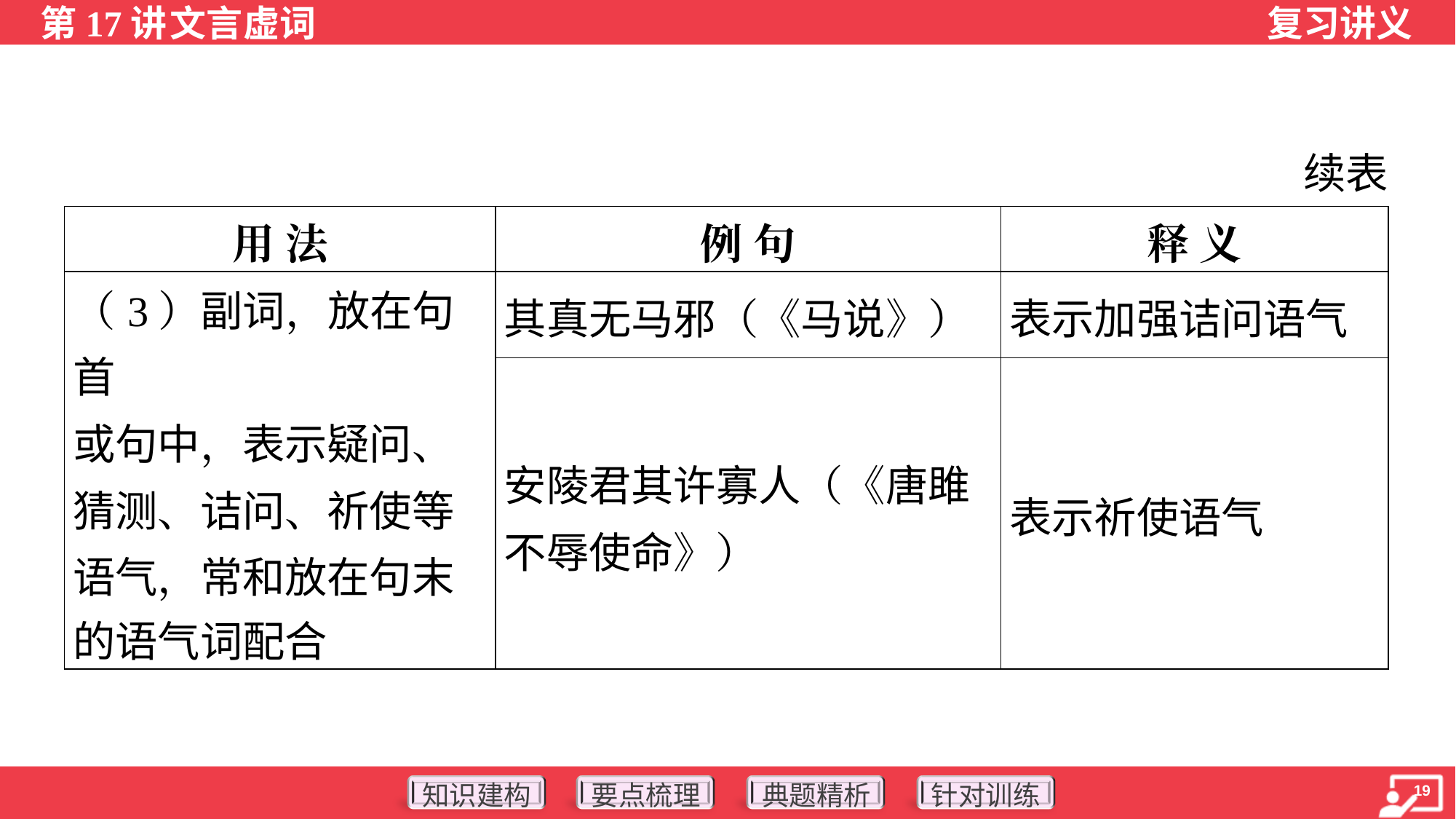

续表
| 用 法 | 例 句 | 释 义 |
| --- | --- | --- |
| （3）副词，放在句首 或句中，表示疑问、 猜测、诘问、祈使等 语气，常和放在句末 的语气词配合 | 其真无马邪（《马说》） | 表示加强诘问语气 |
|  | 安陵君其许寡人（《唐雎不辱使命》） | 表示祈使语气 |